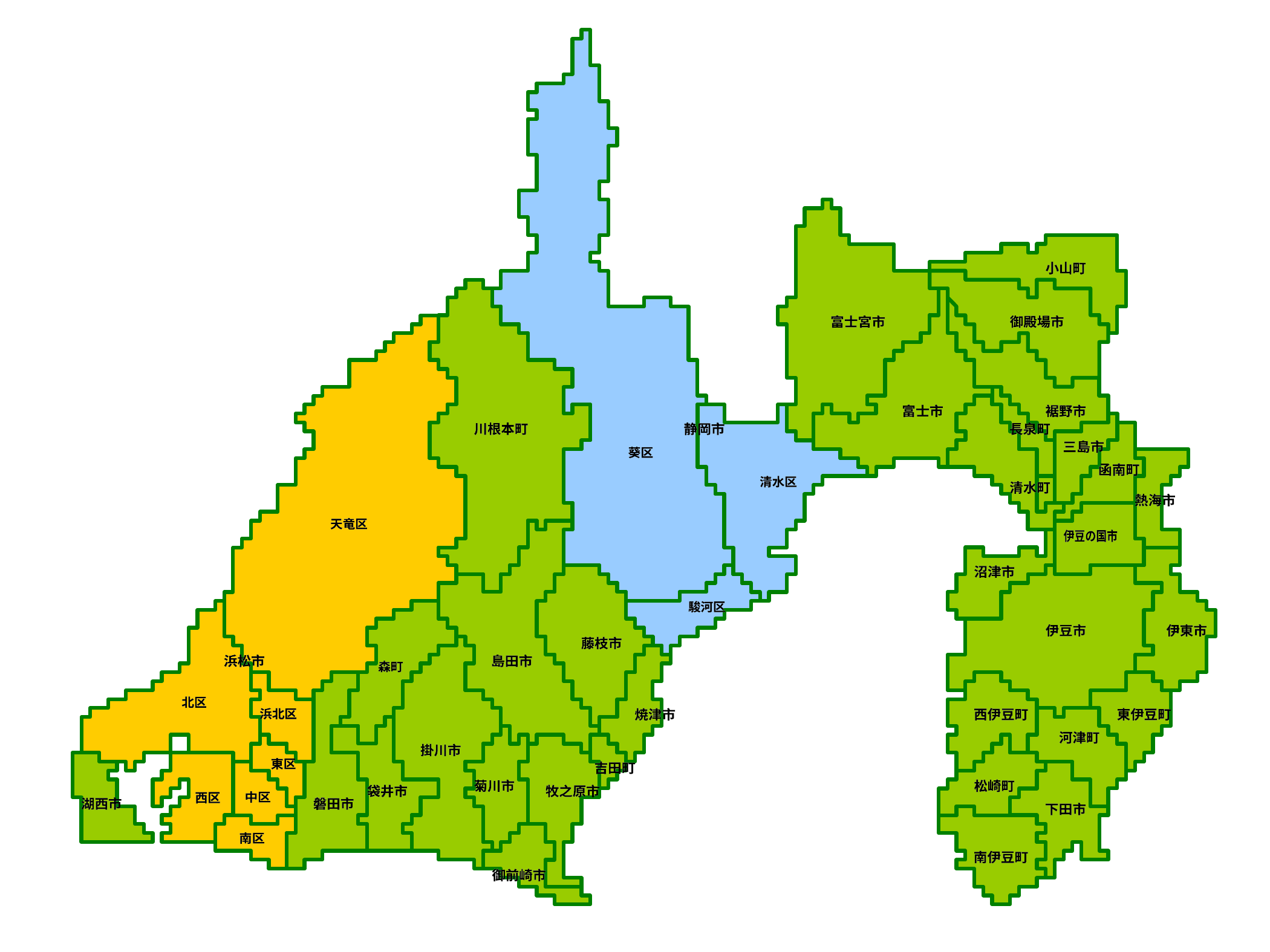

小山町
小山町
富士宮市
富士宮市
御殿場市
御殿場市
富士市
富士市
裾野市
裾野市
川根本町
川根本町
静岡市
静岡市
長泉町
長泉町
三島市
三島市
葵区
葵区
函南町
函南町
清水区
清水区
清水町
清水町
熱海市
熱海市
天竜区
天竜区
伊豆の国市
伊豆の国市
沼津市
沼津市
駿河区
駿河区
伊豆市
伊豆市
伊東市
伊東市
藤枝市
藤枝市
浜松市
浜松市
島田市
島田市
森町
森町
北区
北区
浜北区
浜北区
焼津市
焼津市
西伊豆町
西伊豆町
東伊豆町
東伊豆町
河津町
河津町
掛川市
掛川市
東区
東区
吉田町
吉田町
菊川市
菊川市
松崎町
松崎町
袋井市
袋井市
牧之原市
牧之原市
中区
中区
西区
西区
湖西市
湖西市
磐田市
磐田市
下田市
下田市
南区
南区
南伊豆町
南伊豆町
御前崎市
御前崎市